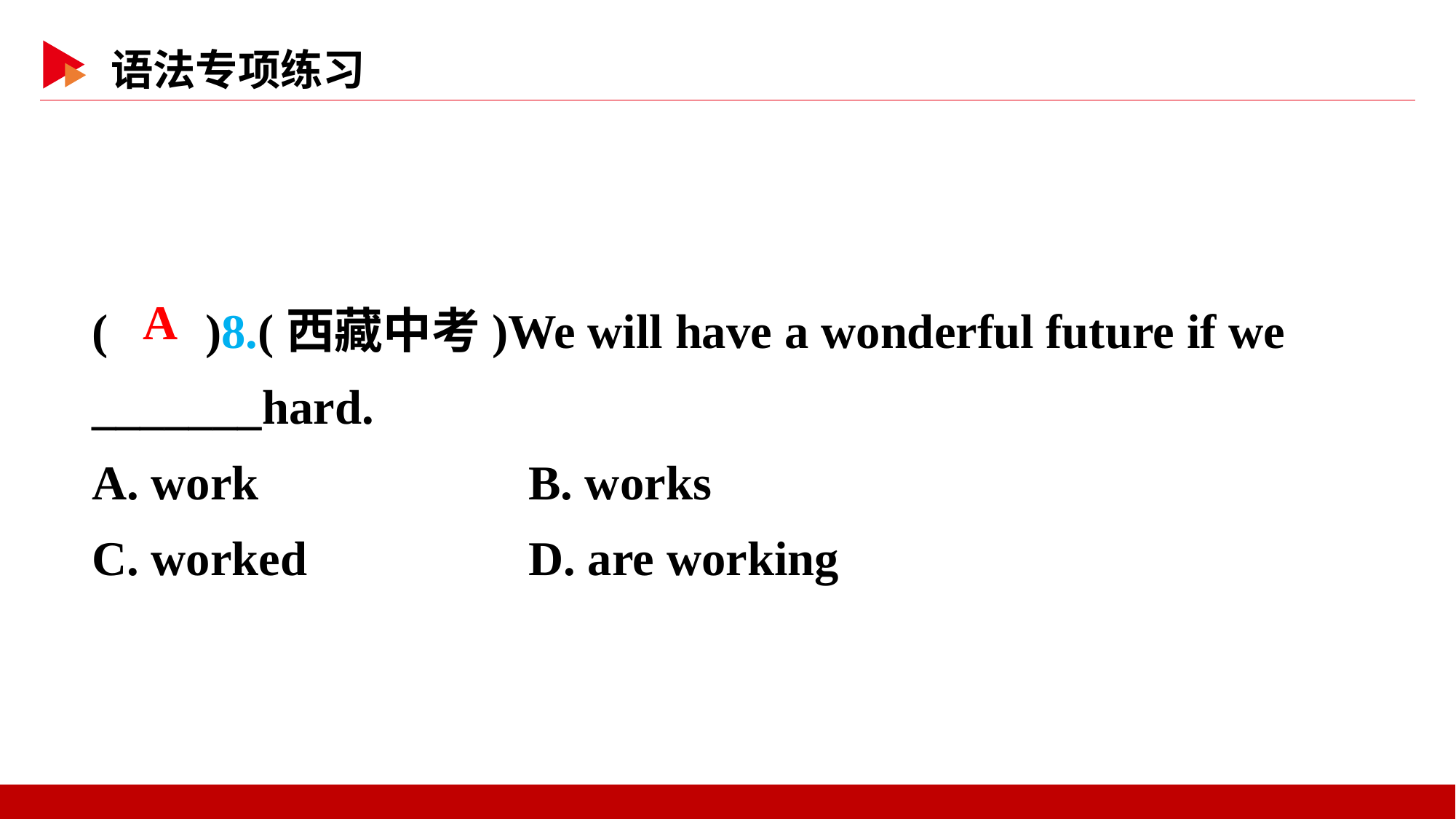

(        )8.(西藏中考)We will have a wonderful future if we _______hard.
A. work               	B. works
C. worked               	D. are working
   A